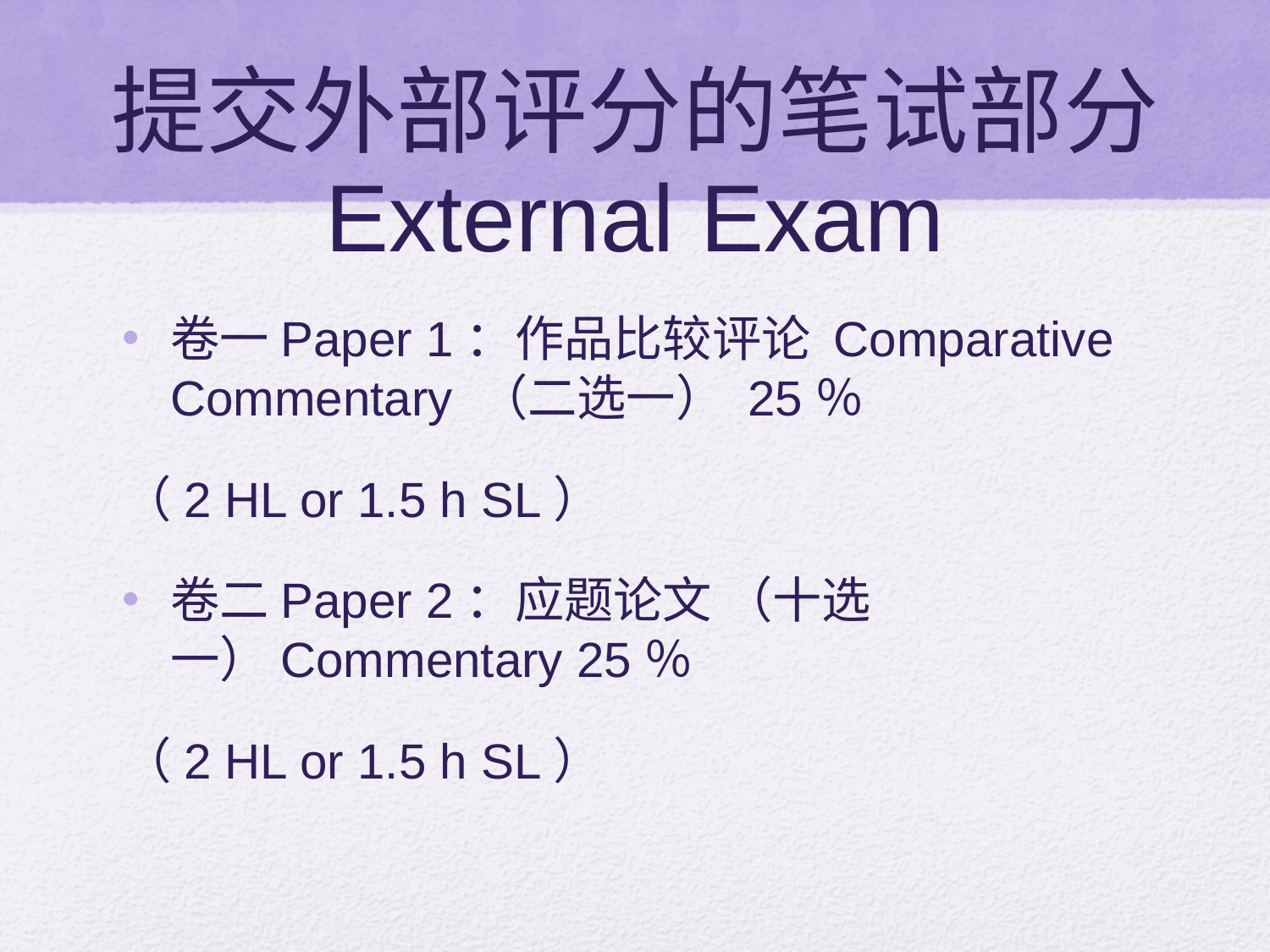

# 提交外部评分的笔试部分 External Exam
卷一Paper 1：作品比较评论 Comparative Commentary （二选一） 25％
（2 HL or 1.5 h SL）
卷二Paper 2：应题论文 （十选一）Commentary 25％
（2 HL or 1.5 h SL）